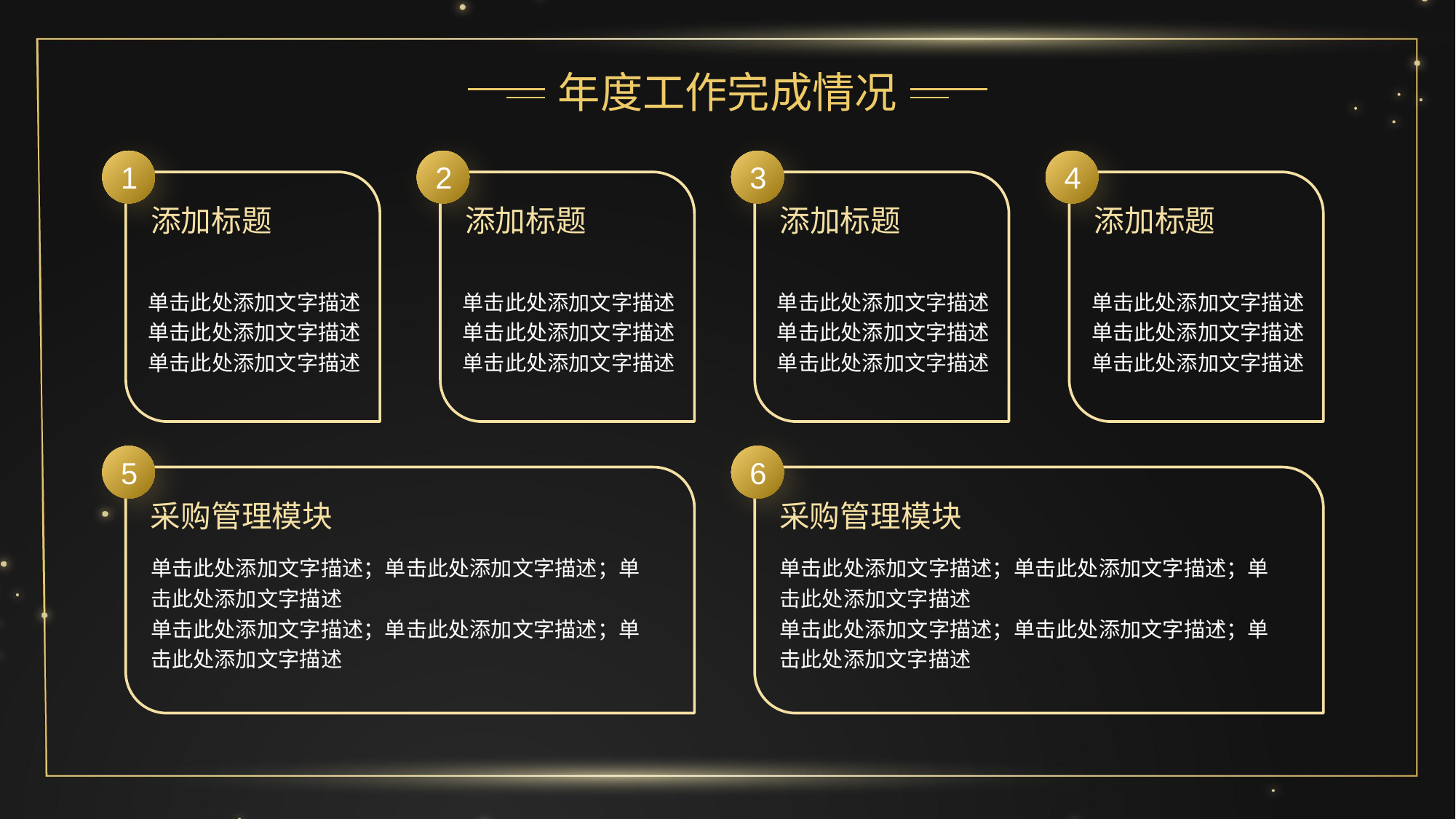

年度工作完成情况
1

添加标题
单击此处添加文字描述单击此处添加文字描述单击此处添加文字描述
2

添加标题
单击此处添加文字描述单击此处添加文字描述单击此处添加文字描述
3

添加标题
单击此处添加文字描述单击此处添加文字描述单击此处添加文字描述
4

添加标题
单击此处添加文字描述单击此处添加文字描述单击此处添加文字描述
5

采购管理模块
单击此处添加文字描述；单击此处添加文字描述；单击此处添加文字描述
单击此处添加文字描述；单击此处添加文字描述；单击此处添加文字描述
6

采购管理模块
单击此处添加文字描述；单击此处添加文字描述；单击此处添加文字描述
单击此处添加文字描述；单击此处添加文字描述；单击此处添加文字描述